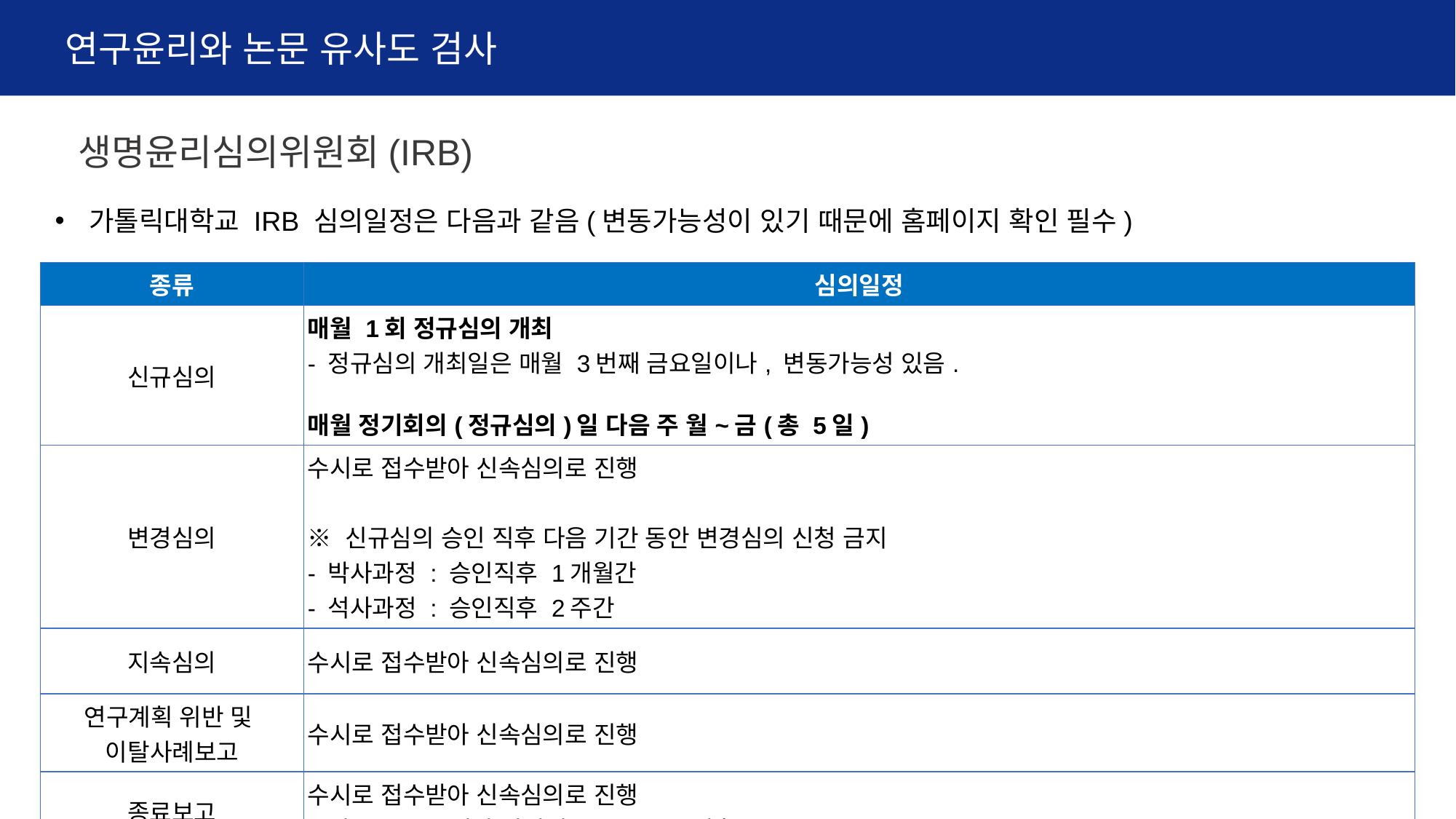

연구윤리와 논문 유사도 검사
생명윤리심의위원회(IRB)
가톨릭대학교 IRB 심의일정은 다음과 같음(변동가능성이 있기 때문에 홈페이지 확인 필수)
| 종류 | 심의일정 |
| --- | --- |
| 신규심의 | 매월 1회 정규심의 개최 - 정규심의 개최일은 매월 3번째 금요일이나, 변동가능성 있음. 매월 정기회의(정규심의)일 다음 주 월~금(총 5일) |
| 변경심의 | 수시로 접수받아 신속심의로 진행 ※ 신규심의 승인 직후 다음 기간 동안 변경심의 신청 금지 - 박사과정 : 승인직후 1개월간 - 석사과정 : 승인직후 2주간 |
| 지속심의 | 수시로 접수받아 신속심의로 진행 |
| 연구계획 위반 및 이탈사례보고 | 수시로 접수받아 신속심의로 진행 |
| 종료보고 | 수시로 접수받아 신속심의로 진행 - 연구종료 3개월 이내에 종료보고를 제출 |